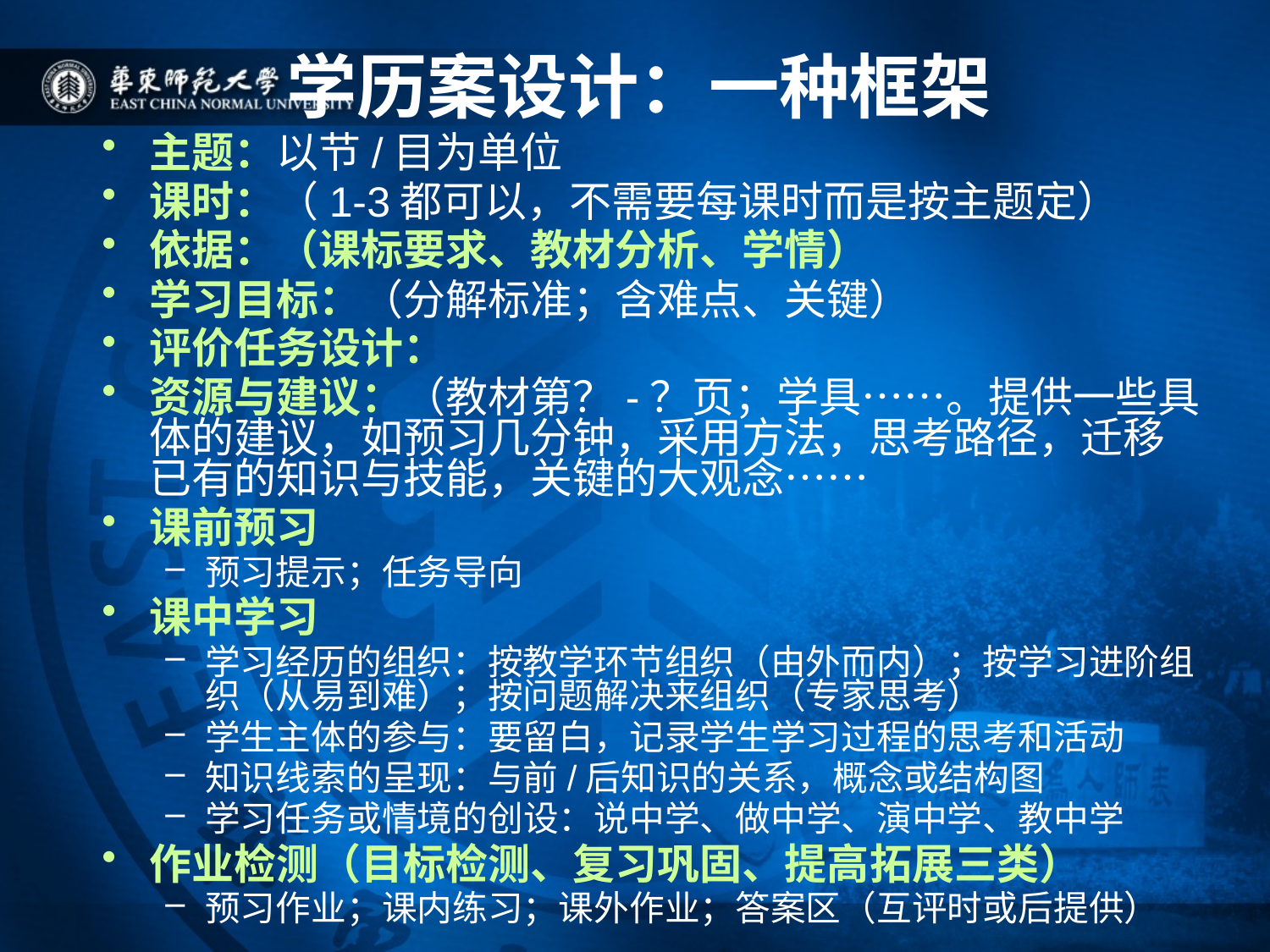

# 学历案设计：一种框架
主题：以节/目为单位
课时：（1-3都可以，不需要每课时而是按主题定）
依据：（课标要求、教材分析、学情）
学习目标：（分解标准；含难点、关键）
评价任务设计：
资源与建议：（教材第？-？页；学具……。提供一些具体的建议，如预习几分钟，采用方法，思考路径，迁移已有的知识与技能，关键的大观念……
课前预习
预习提示；任务导向
课中学习
学习经历的组织：按教学环节组织（由外而内）；按学习进阶组织（从易到难）；按问题解决来组织（专家思考）
学生主体的参与：要留白，记录学生学习过程的思考和活动
知识线索的呈现：与前/后知识的关系，概念或结构图
学习任务或情境的创设：说中学、做中学、演中学、教中学
作业检测（目标检测、复习巩固、提高拓展三类）
预习作业；课内练习；课外作业；答案区（互评时或后提供）